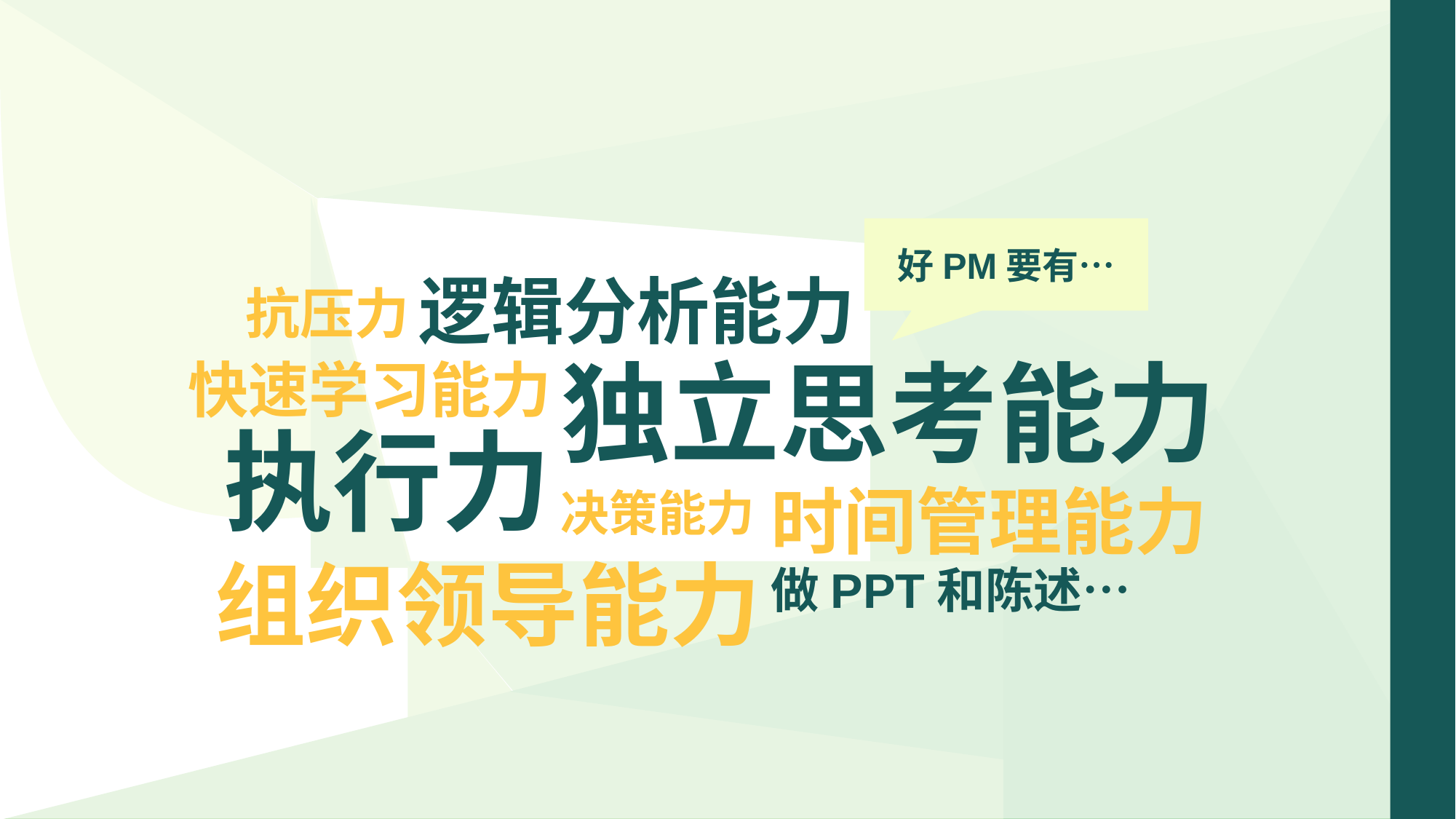

好PM要有…

逻辑分析能力
抗压力
独立思考能力
快速学习能力
执行力

时间管理能力
决策能力
组织领导能力
做PPT和陈述…